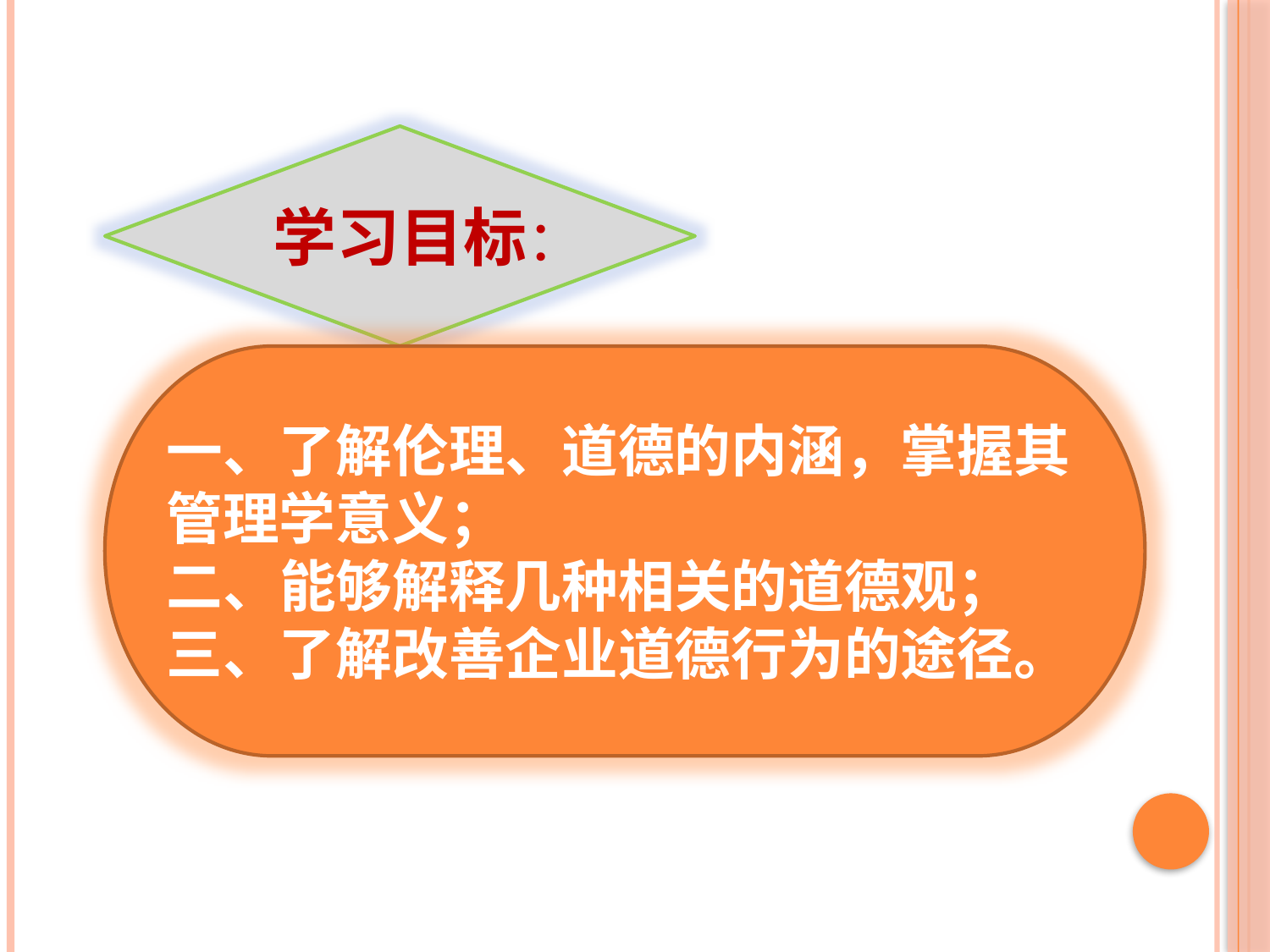

学习目标：
一、了解伦理、道德的内涵，掌握其管理学意义；
二、能够解释几种相关的道德观；
三、了解改善企业道德行为的途径。